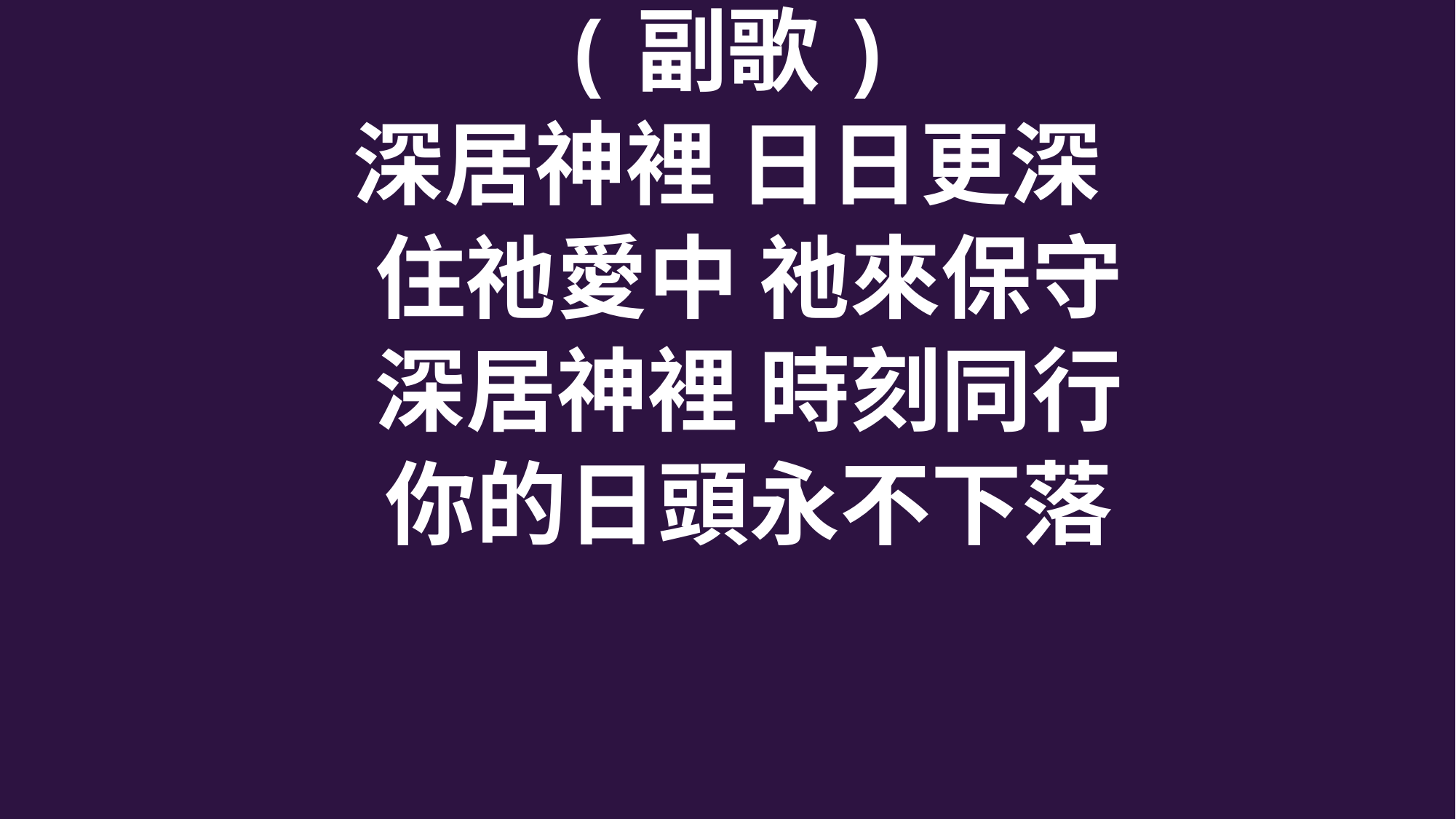

(副歌)
深居神裡 日日更深
 住祂愛中 祂來保守
 深居神裡 時刻同行
 你的日頭永不下落